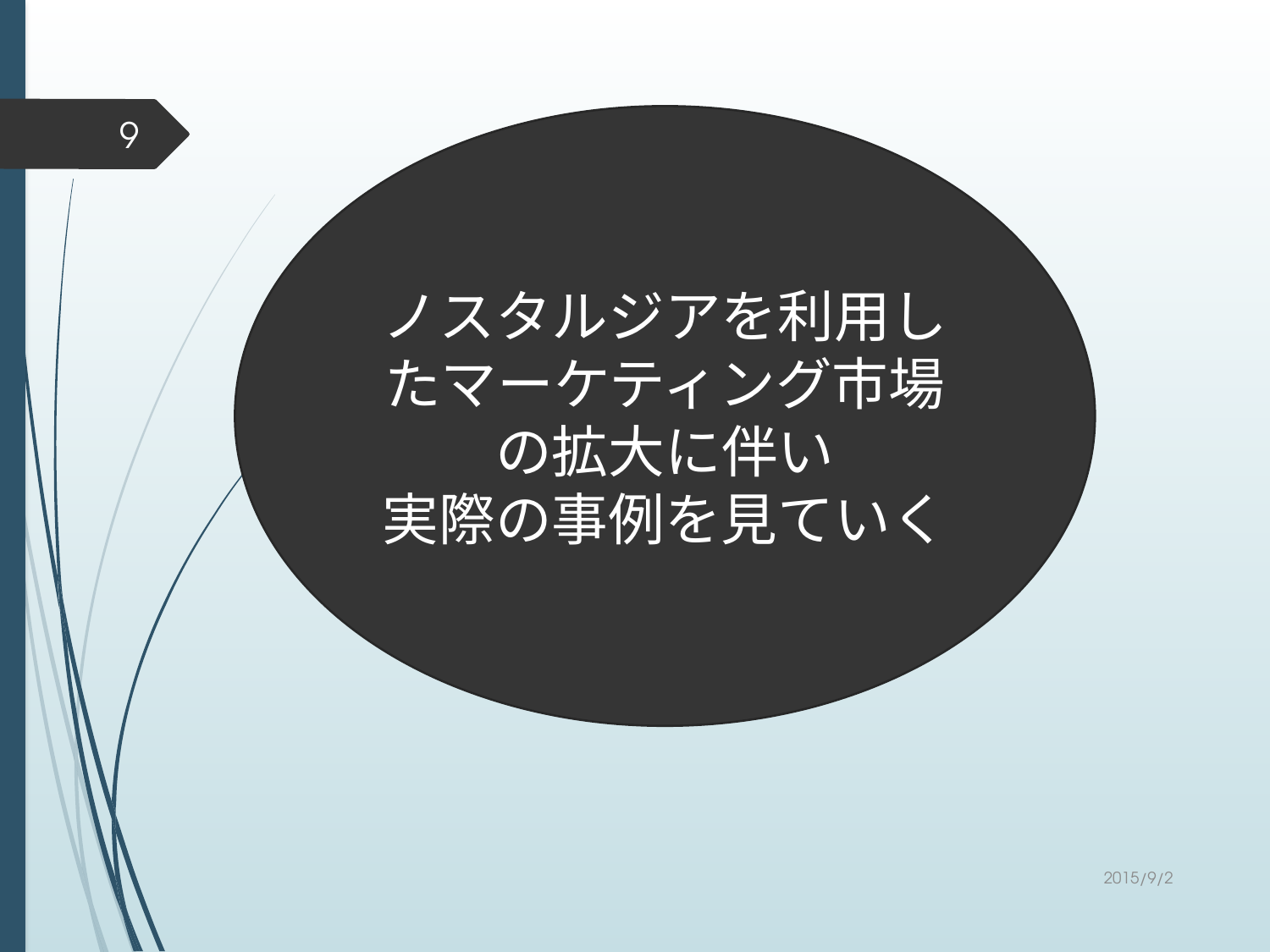

ノスタルジアを利用したマーケティング市場の拡大に伴い
実際の事例を見ていく
9
2015/9/2